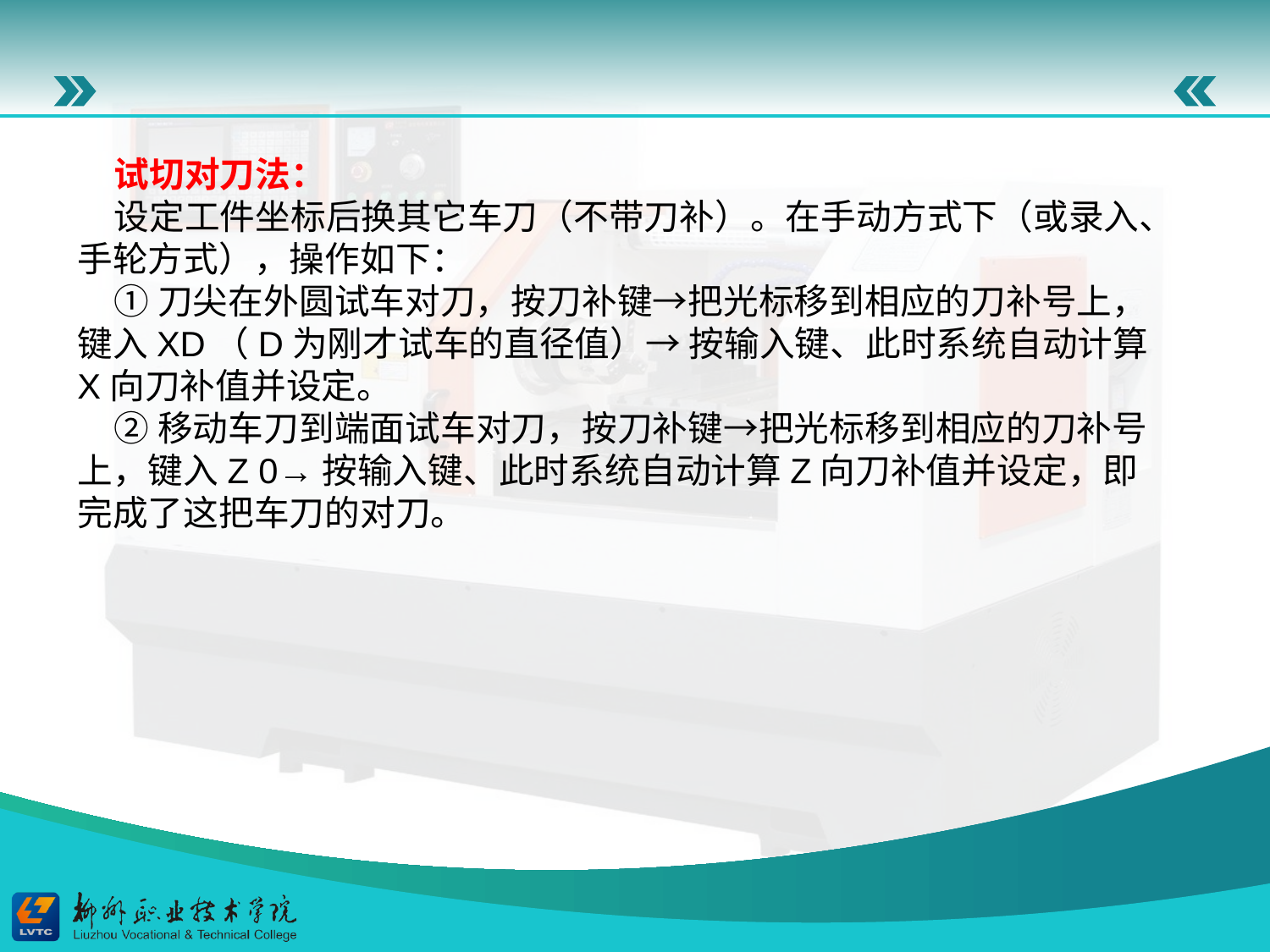

试切对刀法：
设定工件坐标后换其它车刀（不带刀补）。在手动方式下（或录入、手轮方式），操作如下：
①刀尖在外圆试车对刀，按刀补键→把光标移到相应的刀补号上，键入XD（D为刚才试车的直径值）→ 按输入键、此时系统自动计算X向刀补值并设定。
②移动车刀到端面试车对刀，按刀补键→把光标移到相应的刀补号上，键入Z 0→按输入键、此时系统自动计算Z向刀补值并设定，即完成了这把车刀的对刀。